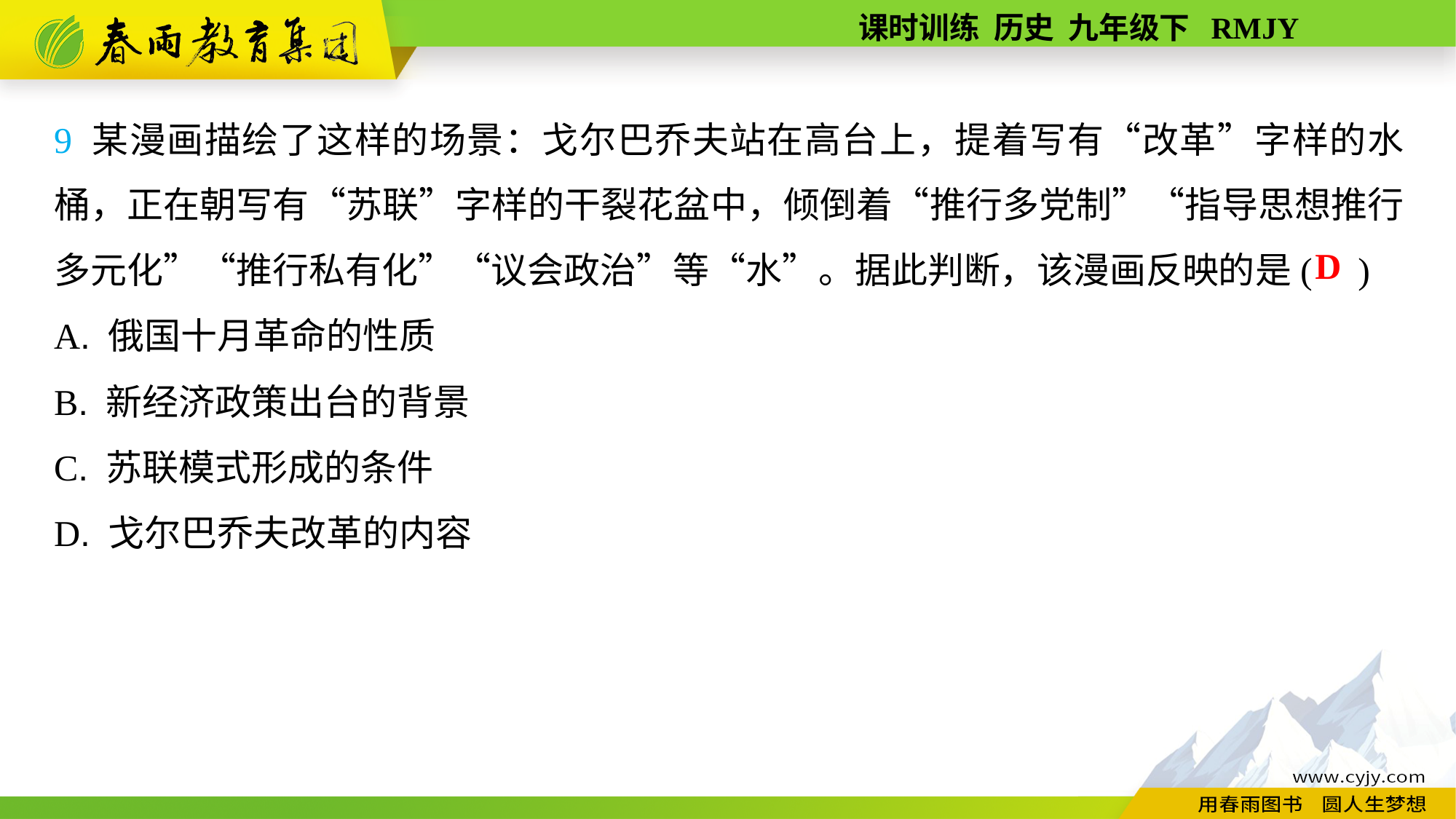

9 某漫画描绘了这样的场景：戈尔巴乔夫站在高台上，提着写有“改革”字样的水桶，正在朝写有“苏联”字样的干裂花盆中，倾倒着“推行多党制”“指导思想推行多元化”“推行私有化”“议会政治”等“水”。据此判断，该漫画反映的是(     )
A. 俄国十月革命的性质
B. 新经济政策出台的背景
C. 苏联模式形成的条件
D. 戈尔巴乔夫改革的内容
D